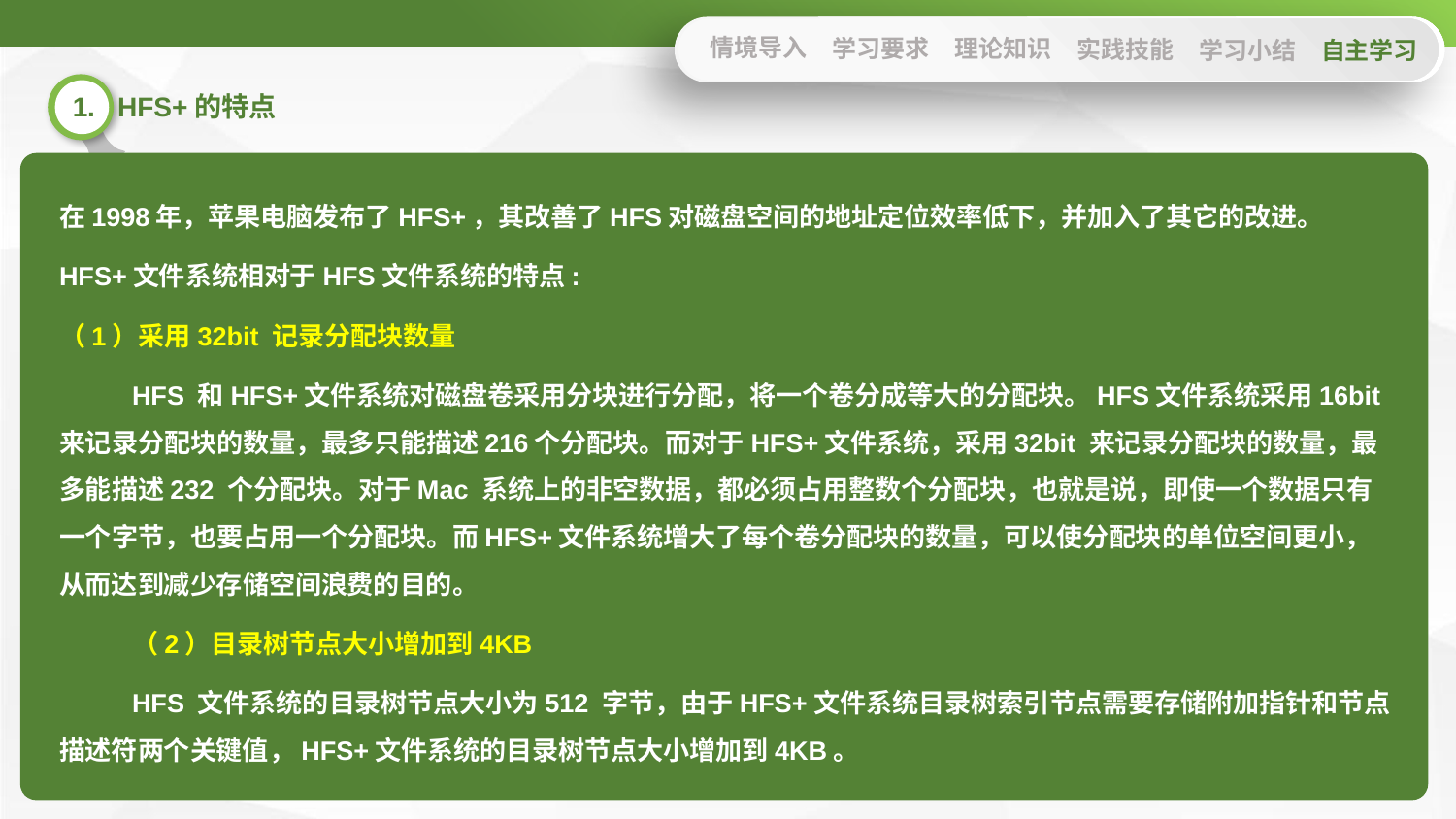

情境导入
学习要求
理论知识
实践技能
学习小结
自主学习
1.   HFS+的特点
在1998年，苹果电脑发布了HFS+，其改善了HFS对磁盘空间的地址定位效率低下，并加入了其它的改进。
HFS+文件系统相对于HFS文件系统的特点:
（1）采用32bit 记录分配块数量
HFS 和HFS+文件系统对磁盘卷采用分块进行分配，将一个卷分成等大的分配块。HFS文件系统采用16bit 来记录分配块的数量，最多只能描述216个分配块。而对于HFS+文件系统，采用32bit 来记录分配块的数量，最多能描述232 个分配块。对于Mac 系统上的非空数据，都必须占用整数个分配块，也就是说，即使一个数据只有一个字节，也要占用一个分配块。而HFS+文件系统增大了每个卷分配块的数量，可以使分配块的单位空间更小，从而达到减少存储空间浪费的目的。
（2）目录树节点大小增加到4KB
HFS 文件系统的目录树节点大小为512 字节，由于HFS+文件系统目录树索引节点需要存储附加指针和节点描述符两个关键值，HFS+文件系统的目录树节点大小增加到4KB。